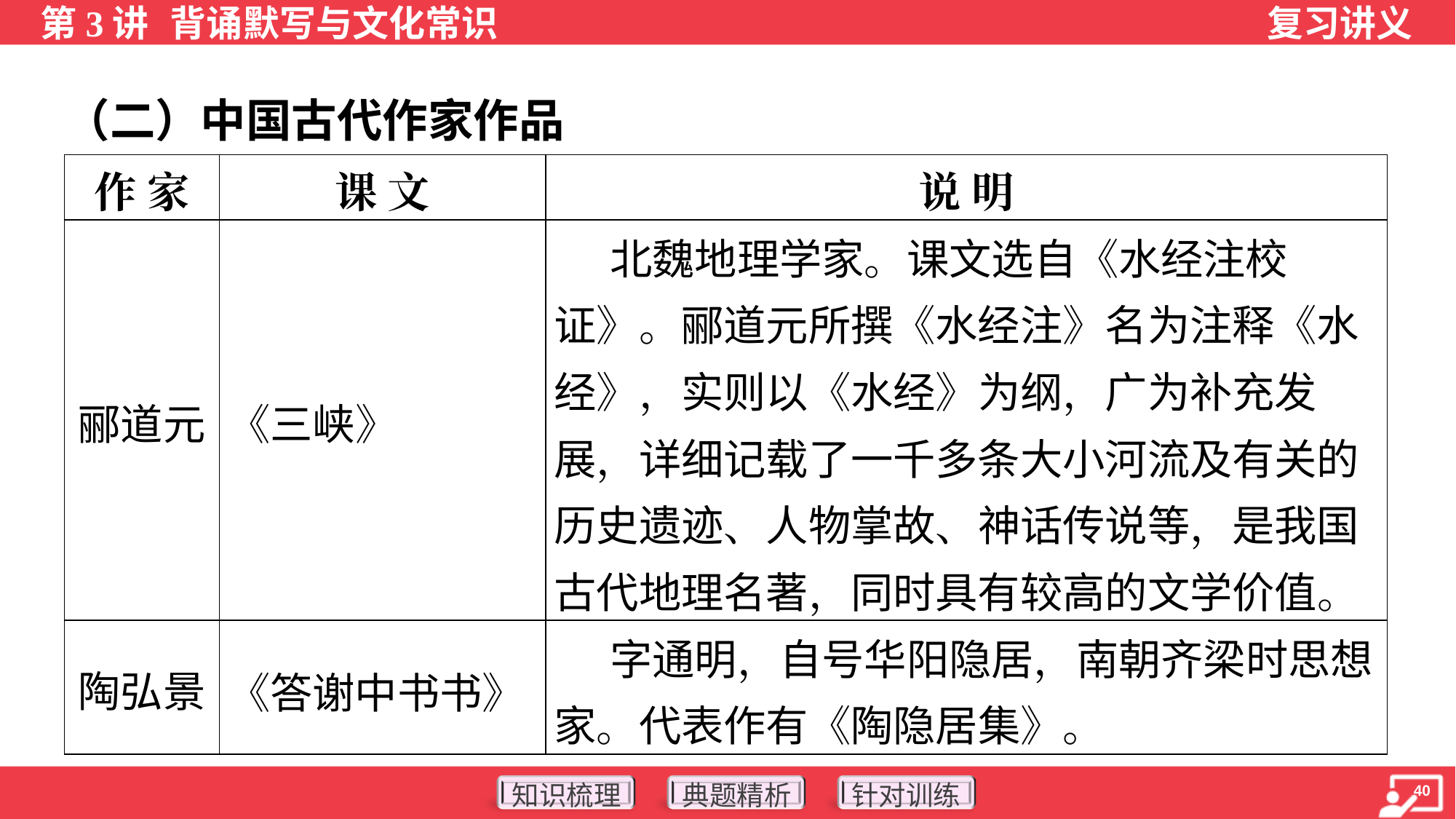

（二）中国古代作家作品
| 作 家 | 课 文 | 说 明 |
| --- | --- | --- |
| 郦道元 | 《三峡》 | 北魏地理学家。课文选自《水经注校证》。郦道元所撰《水经注》名为注释《水经》，实则以《水经》为纲，广为补充发展，详细记载了一千多条大小河流及有关的历史遗迹、人物掌故、神话传说等，是我国古代地理名著，同时具有较高的文学价值。 |
| 陶弘景 | 《答谢中书书》 | 字通明，自号华阳隐居，南朝齐梁时思想家。代表作有《陶隐居集》。 |